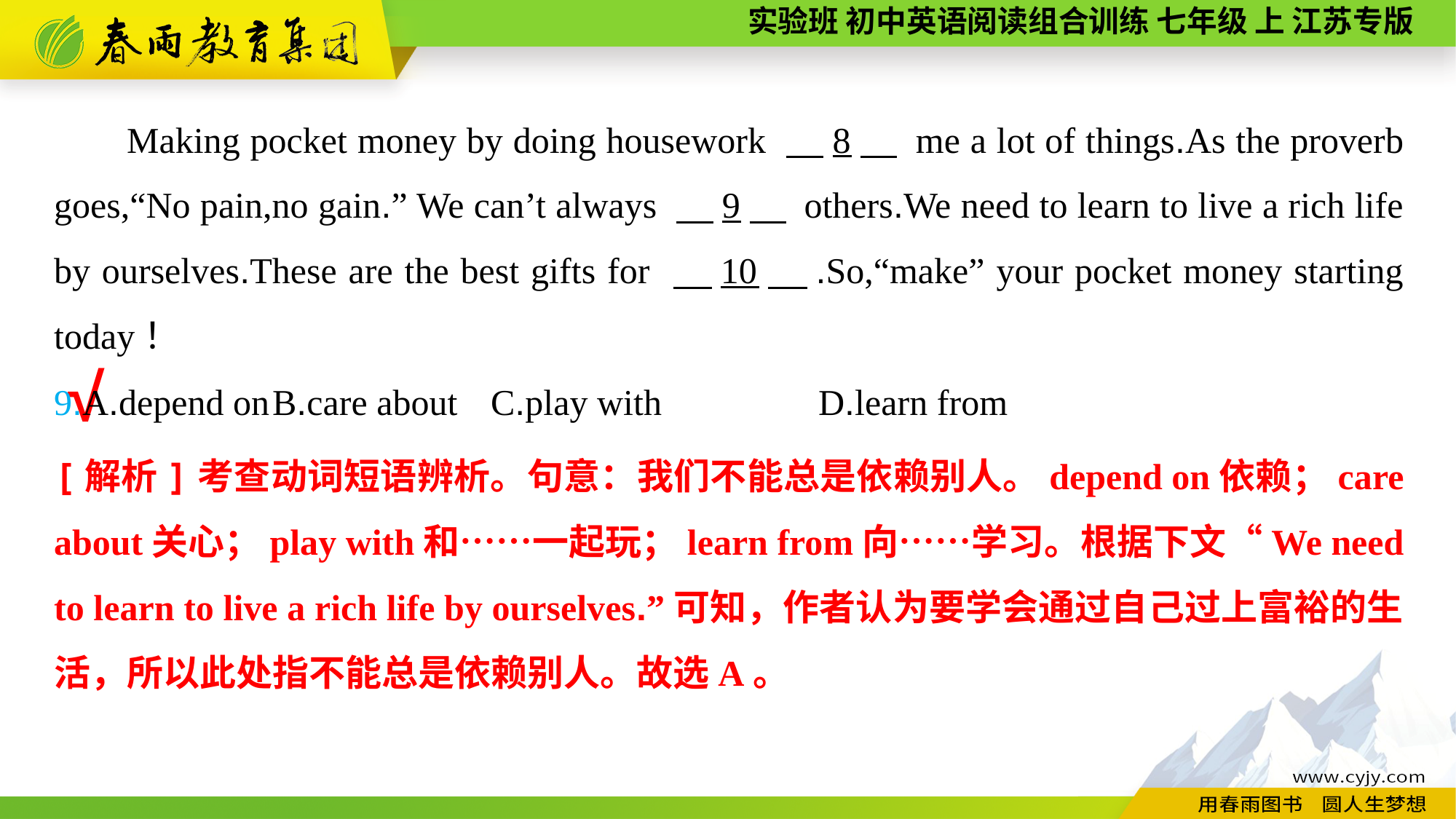

Making pocket money by doing housework 　8　 me a lot of things.As the proverb goes,“No pain,no gain.” We can’t always 　9　 others.We need to learn to live a rich life by ourselves.These are the best gifts for 　10　.So,“make” your pocket money starting today！
9.A.depend on	B.care about	C.play with		D.learn from
√
[解析]考查动词短语辨析。句意：我们不能总是依赖别人。depend on依赖；care about关心；play with和……一起玩；learn from向……学习。根据下文“We need to learn to live a rich life by ourselves.”可知，作者认为要学会通过自己过上富裕的生活，所以此处指不能总是依赖别人。故选A。